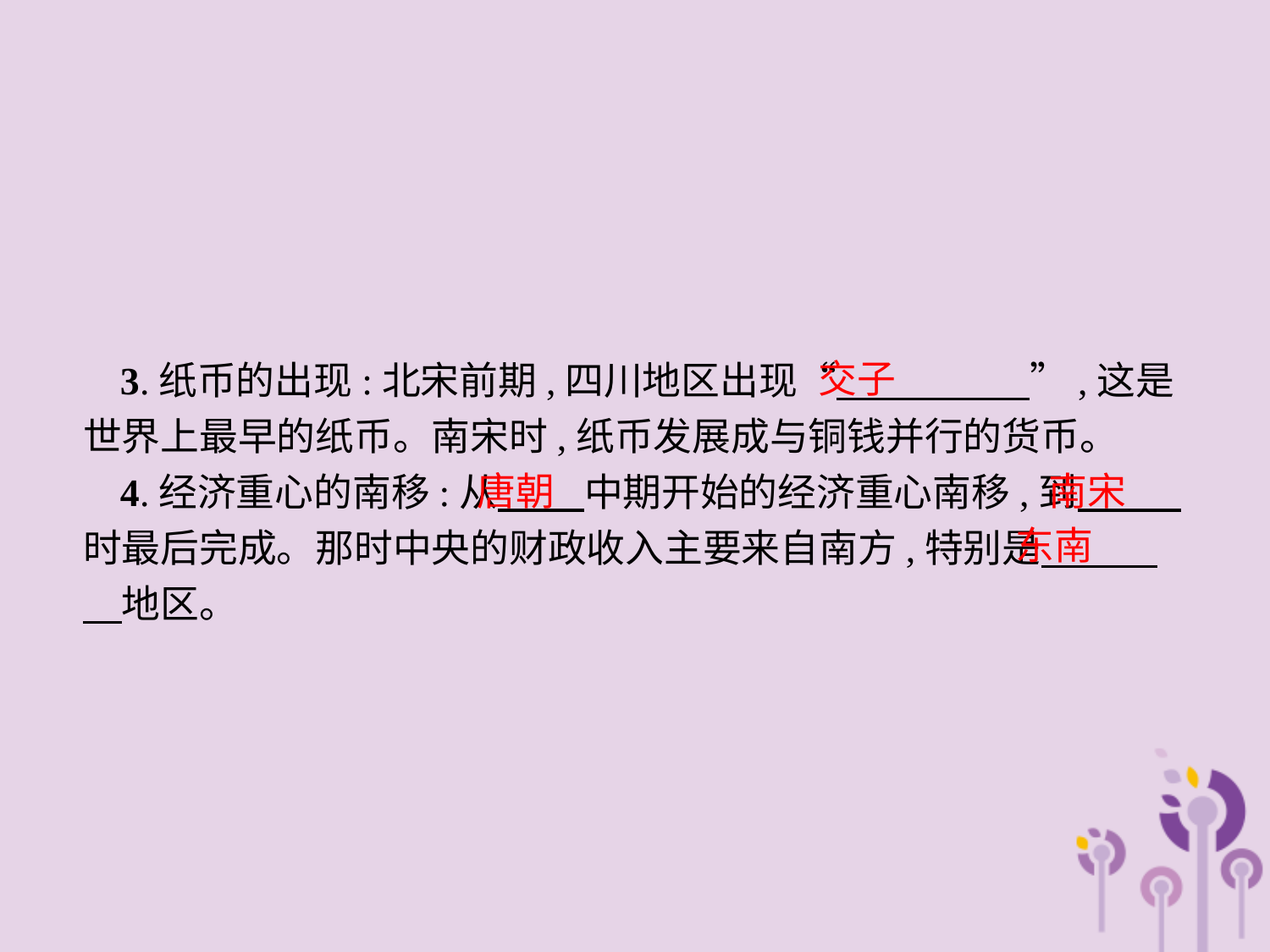

交子
3.纸币的出现:北宋前期,四川地区出现“　　　　　”,这是世界上最早的纸币。南宋时,纸币发展成与铜钱并行的货币。
4.经济重心的南移:从　 　中期开始的经济重心南移,到　   　时最后完成。那时中央的财政收入主要来自南方,特别是　　　　地区。
唐朝
南宋
东南